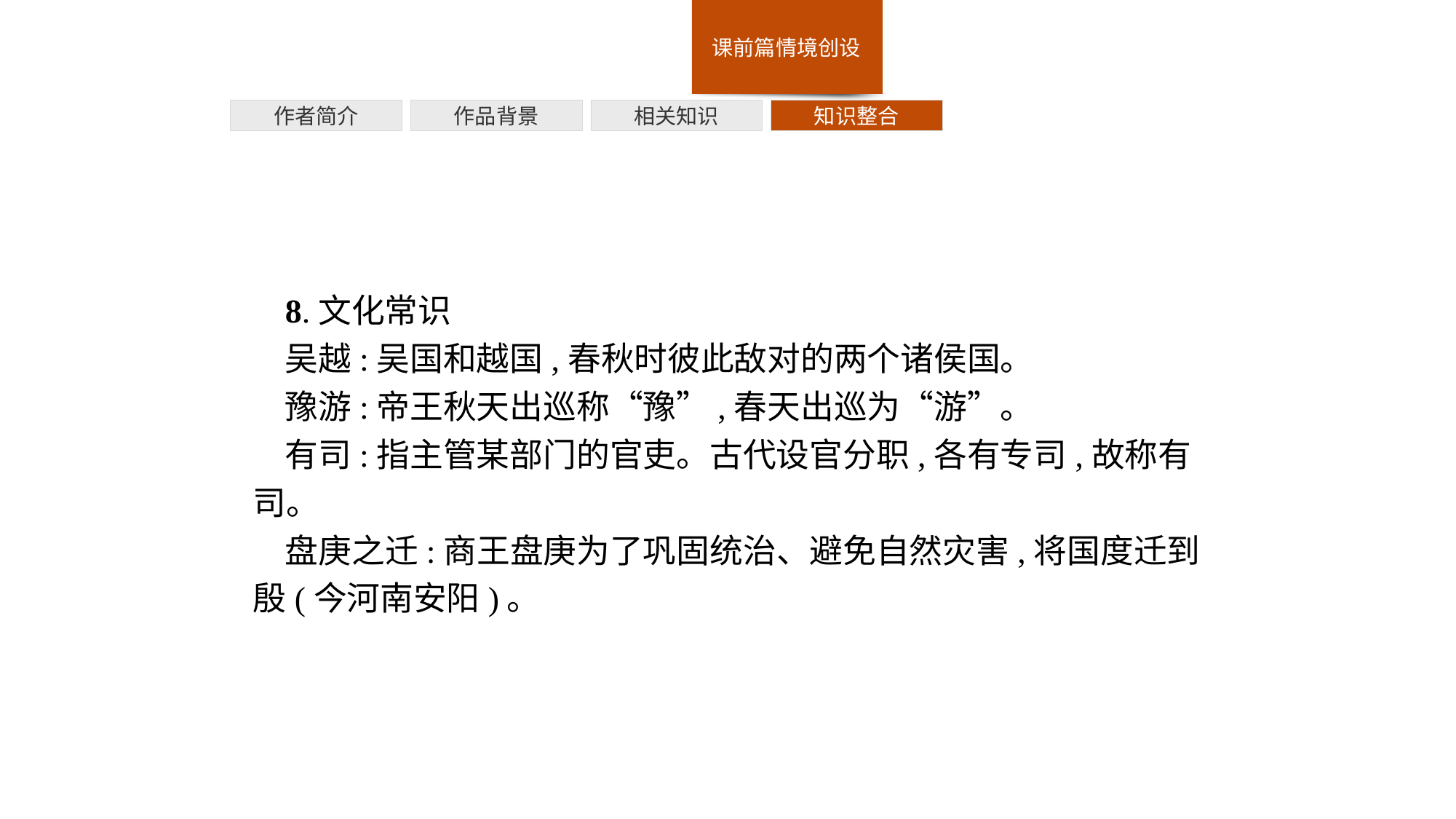

作者简介
作品背景
相关知识
知识整合
8.文化常识
吴越:吴国和越国,春秋时彼此敌对的两个诸侯国。
豫游:帝王秋天出巡称“豫”,春天出巡为“游”。
有司:指主管某部门的官吏。古代设官分职,各有专司,故称有司。
盘庚之迁:商王盘庚为了巩固统治、避免自然灾害,将国度迁到殷(今河南安阳)。